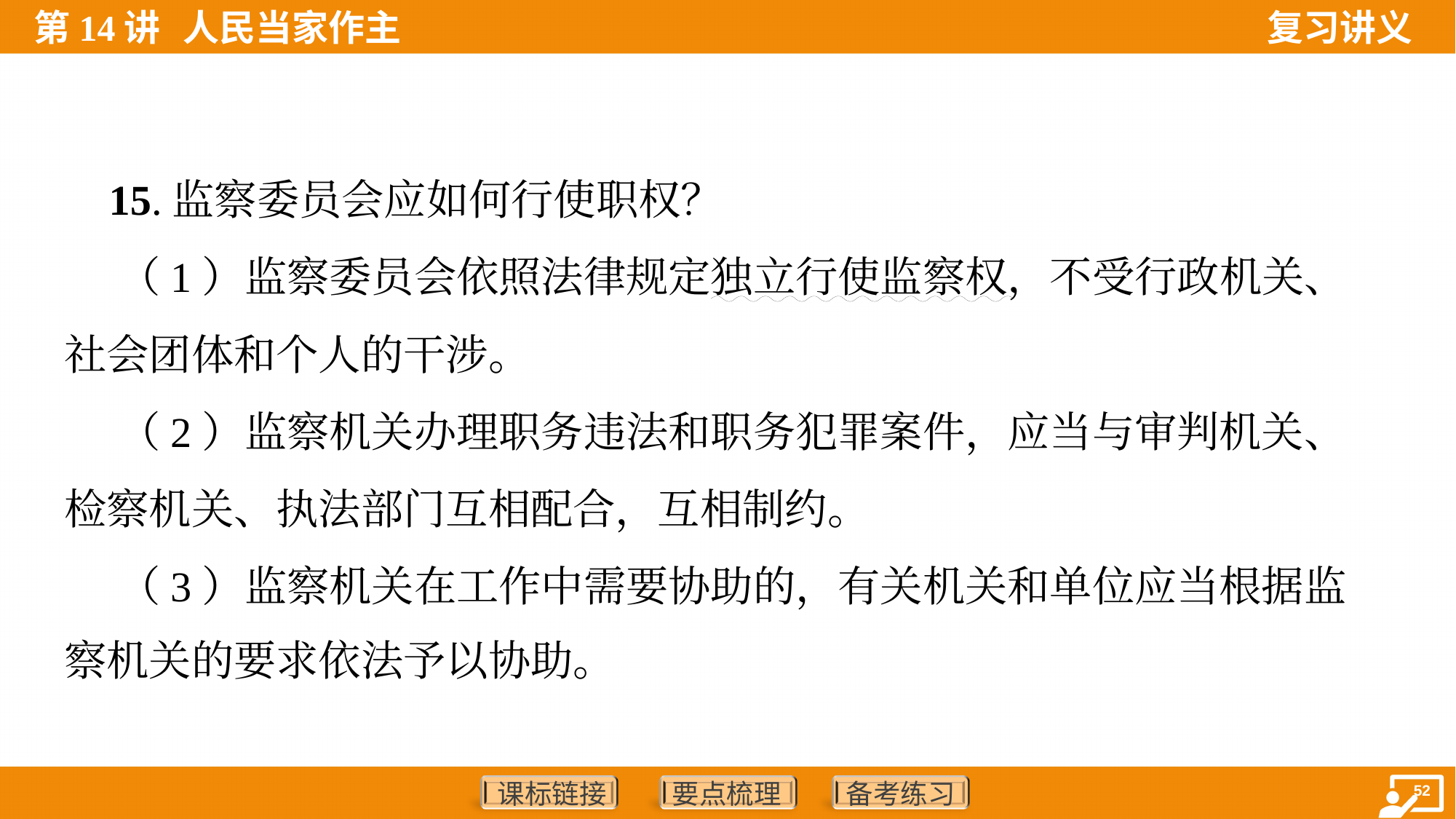

15.监察委员会应如何行使职权？
    （1）监察委员会依照法律规定独立行使监察权，不受行政机关、
社会团体和个人的干涉。
    （2）监察机关办理职务违法和职务犯罪案件，应当与审判机关、
检察机关、执法部门互相配合，互相制约。
    （3）监察机关在工作中需要协助的，有关机关和单位应当根据监
察机关的要求依法予以协助。